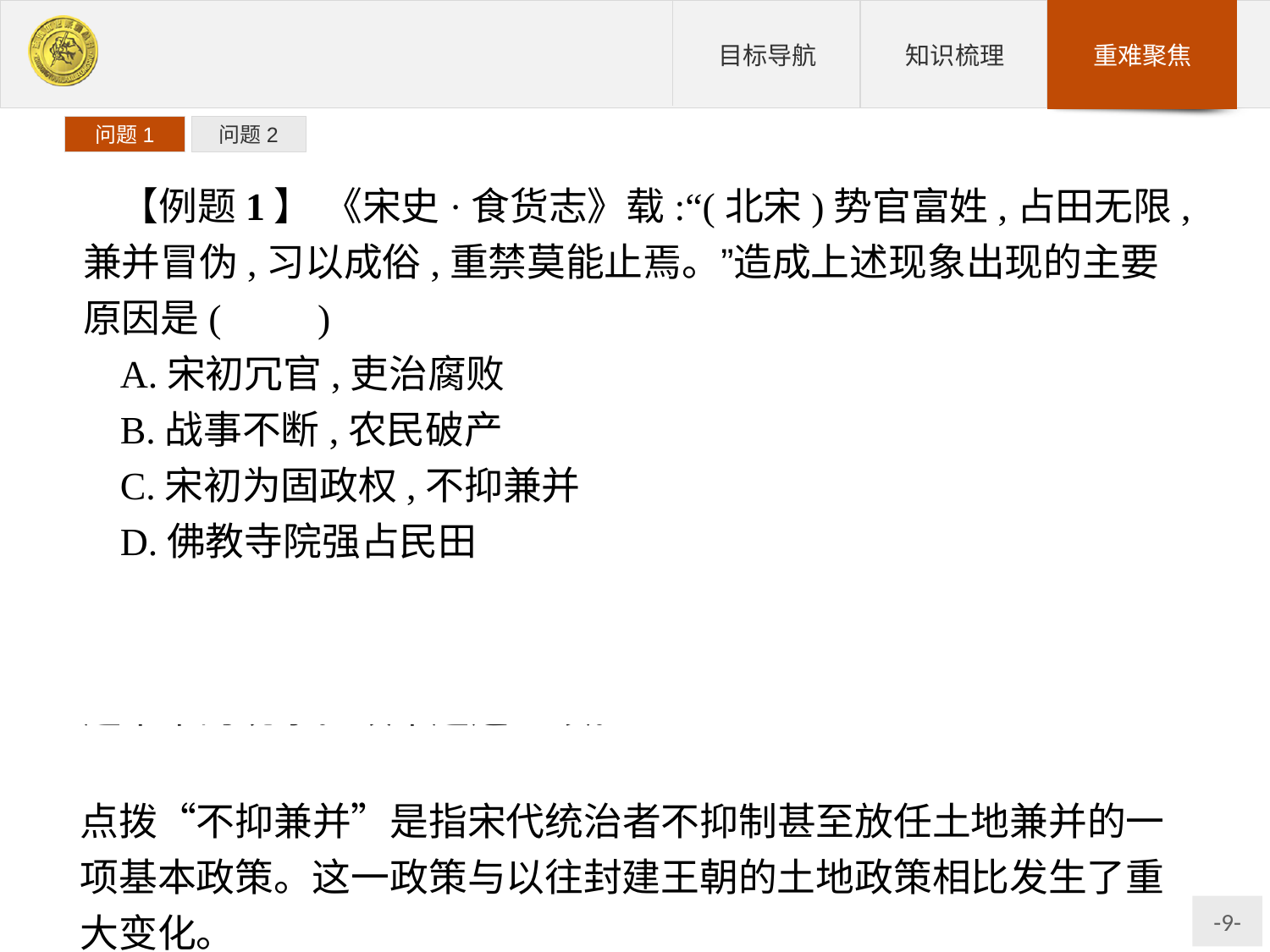

问题1
问题2
【例题1】 《宋史·食货志》载:“(北宋)势官富姓,占田无限,兼并冒伪,习以成俗,重禁莫能止焉。”造成上述现象出现的主要原因是(　　)
A.宋初冗官,吏治腐败
B.战事不断,农民破产
C.宋初为固政权,不抑兼并
D.佛教寺院强占民田
解析:题干材料反映的是北宋中期土地兼并严重的社会现实。北宋初年,统治者对兼并土地采取不予抑制的放任态度,从而出现题干中的现象。故本题选C项。
答案:C

点拨“不抑兼并”是指宋代统治者不抑制甚至放任土地兼并的一项基本政策。这一政策与以往封建王朝的土地政策相比发生了重大变化。